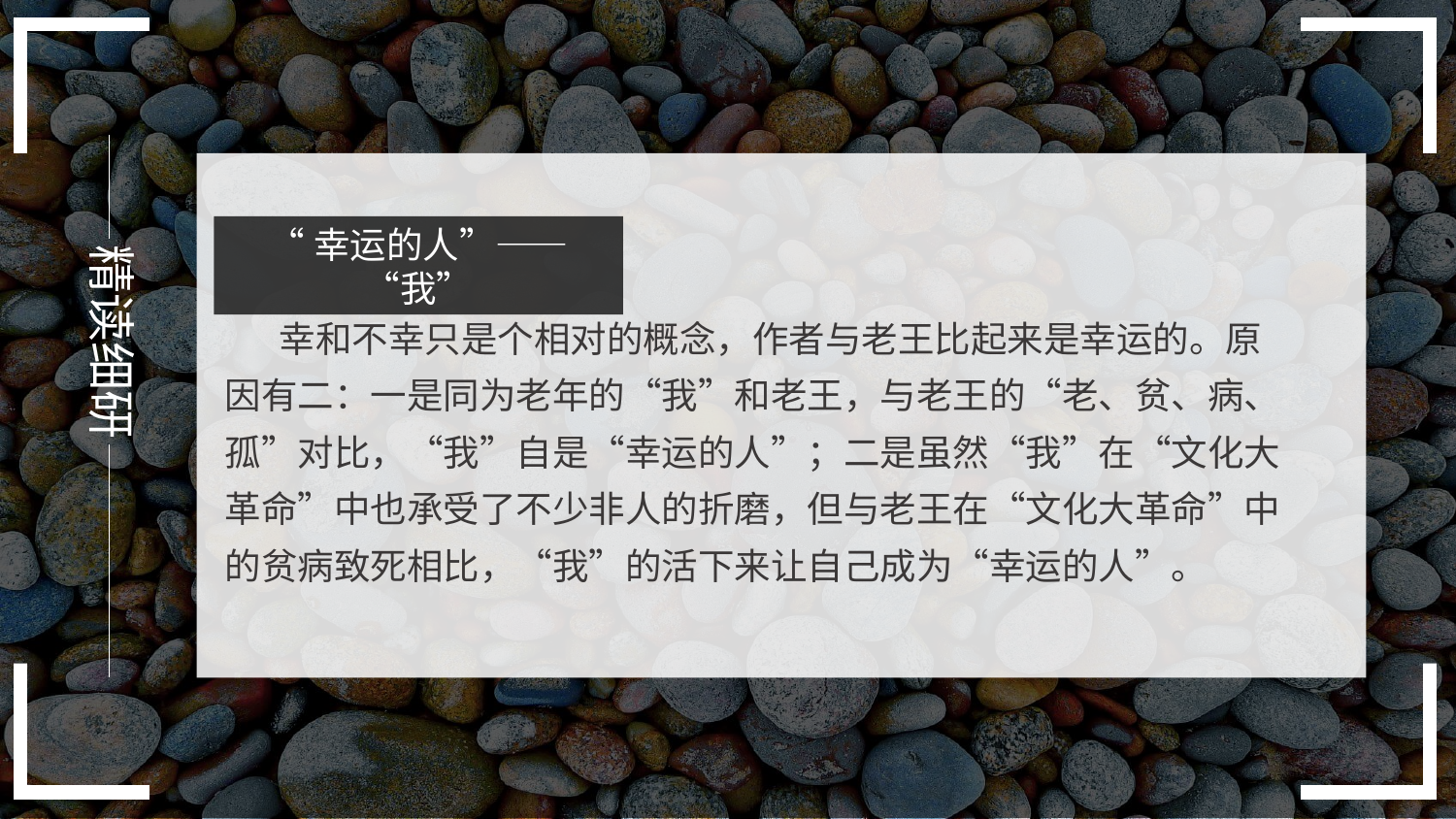

精读细研

“幸运的人”——“我”
幸和不幸只是个相对的概念，作者与老王比起来是幸运的。原因有二：一是同为老年的“我”和老王，与老王的“老、贫、病、孤”对比，“我”自是“幸运的人”；二是虽然“我”在“文化大革命”中也承受了不少非人的折磨，但与老王在“文化大革命”中的贫病致死相比，“我”的活下来让自己成为“幸运的人”。